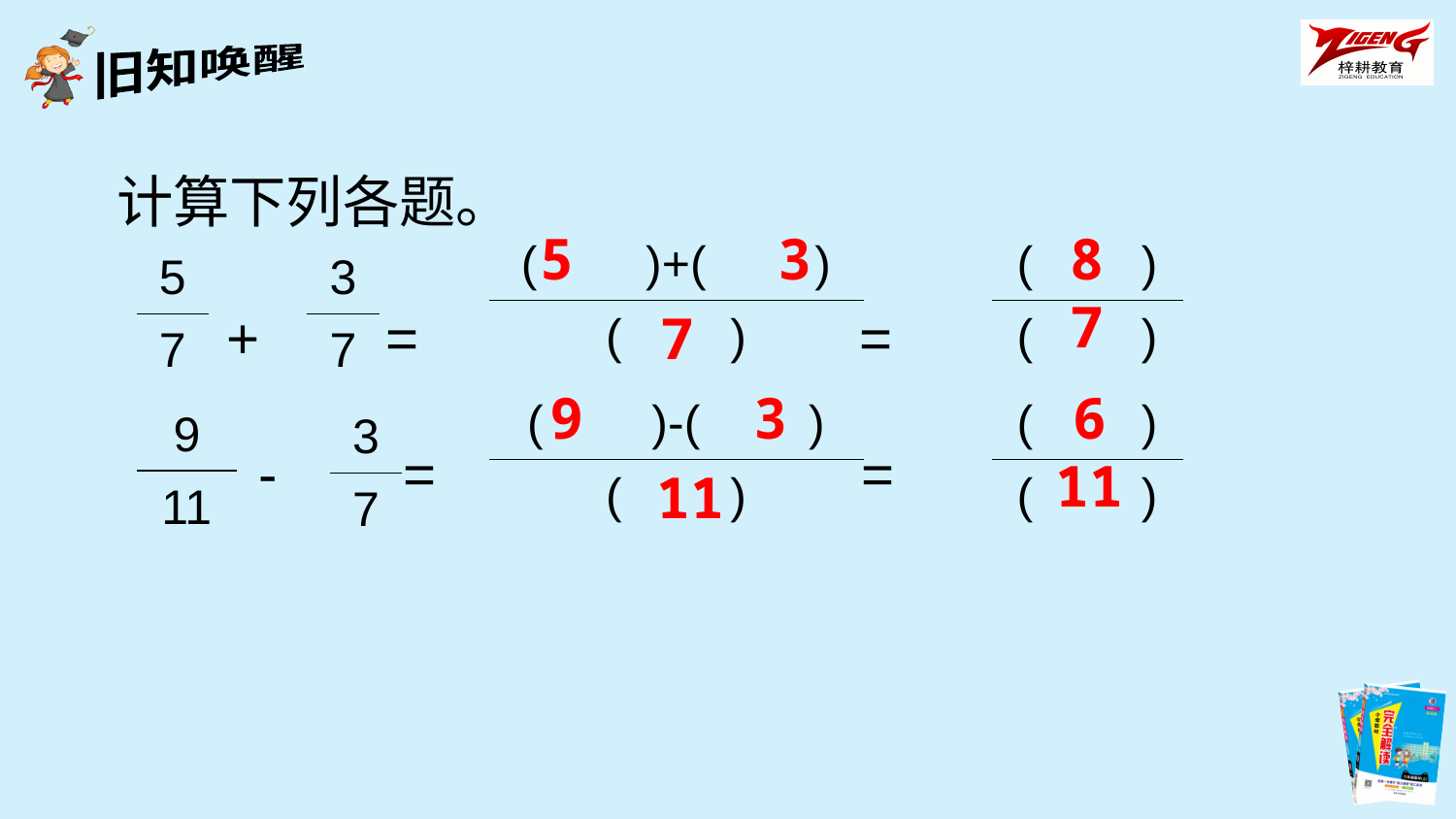

计算下列各题。
       +        =                            =

         -        =                           =
5      3
8
7
| ( )+( ) |
| --- |
| ( ) |
| ( ) |
| --- |
| ( ) |
| 5 |
| --- |
| 7 |
| 3 |
| --- |
| 7 |
7
9     3
6
11
| ( )-( ) |
| --- |
| ( ) |
| ( ) |
| --- |
| ( ) |
| 9 |
| --- |
| 11 |
| 3 |
| --- |
| 7 |
11